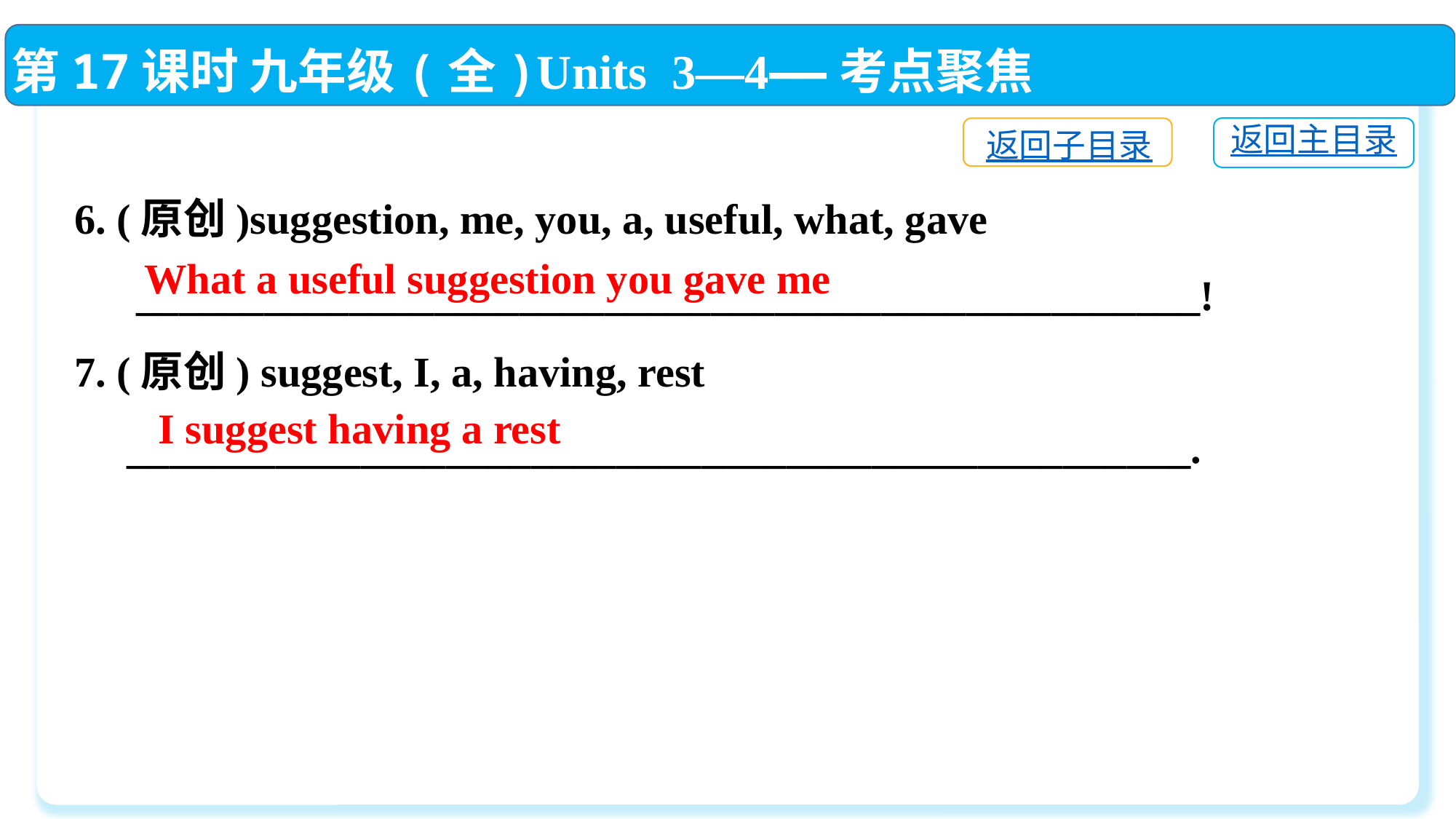

第17课时 九年级(全)Units  3—4——考点聚焦

返回主目录

返回子目录
6. (原创)suggestion, me, you, a, useful, what, gave
　 __________________________________________________!
7. (原创) suggest, I, a, having, rest
     __________________________________________________.

What a useful suggestion you gave me
 I suggest having a rest